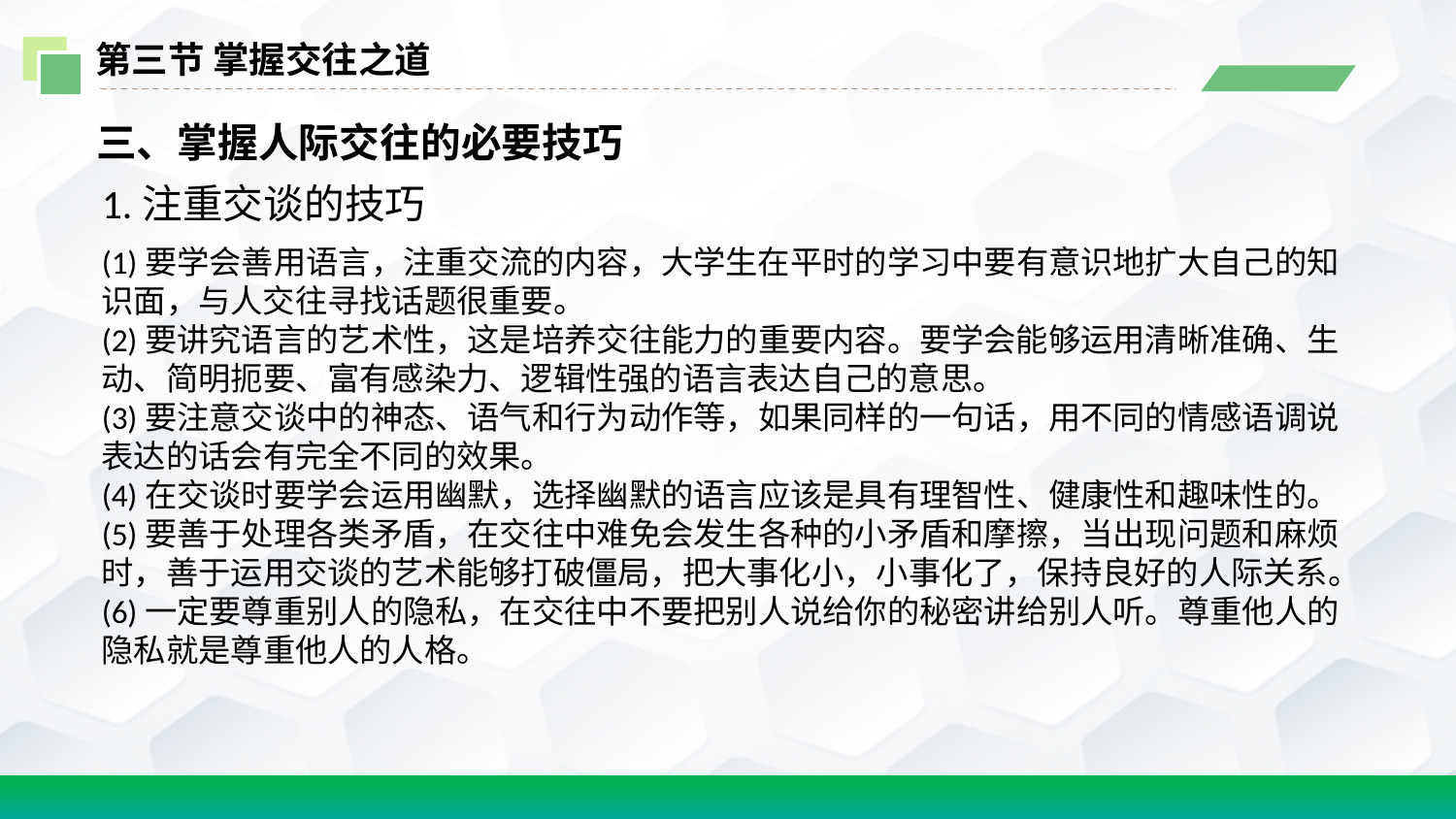

第三节 掌握交往之道
三、掌握人际交往的必要技巧
1.注重交谈的技巧
(1)要学会善用语言，注重交流的内容，大学生在平时的学习中要有意识地扩大自己的知识面，与人交往寻找话题很重要。
(2)要讲究语言的艺术性，这是培养交往能力的重要内容。要学会能够运用清晰准确、生动、简明扼要、富有感染力、逻辑性强的语言表达自己的意思。
(3)要注意交谈中的神态、语气和行为动作等，如果同样的一句话，用不同的情感语调说表达的话会有完全不同的效果。
(4)在交谈时要学会运用幽默，选择幽默的语言应该是具有理智性、健康性和趣味性的。
(5)要善于处理各类矛盾，在交往中难免会发生各种的小矛盾和摩擦，当出现问题和麻烦时，善于运用交谈的艺术能够打破僵局，把大事化小，小事化了，保持良好的人际关系。
(6)一定要尊重别人的隐私，在交往中不要把别人说给你的秘密讲给别人听。尊重他人的隐私就是尊重他人的人格。